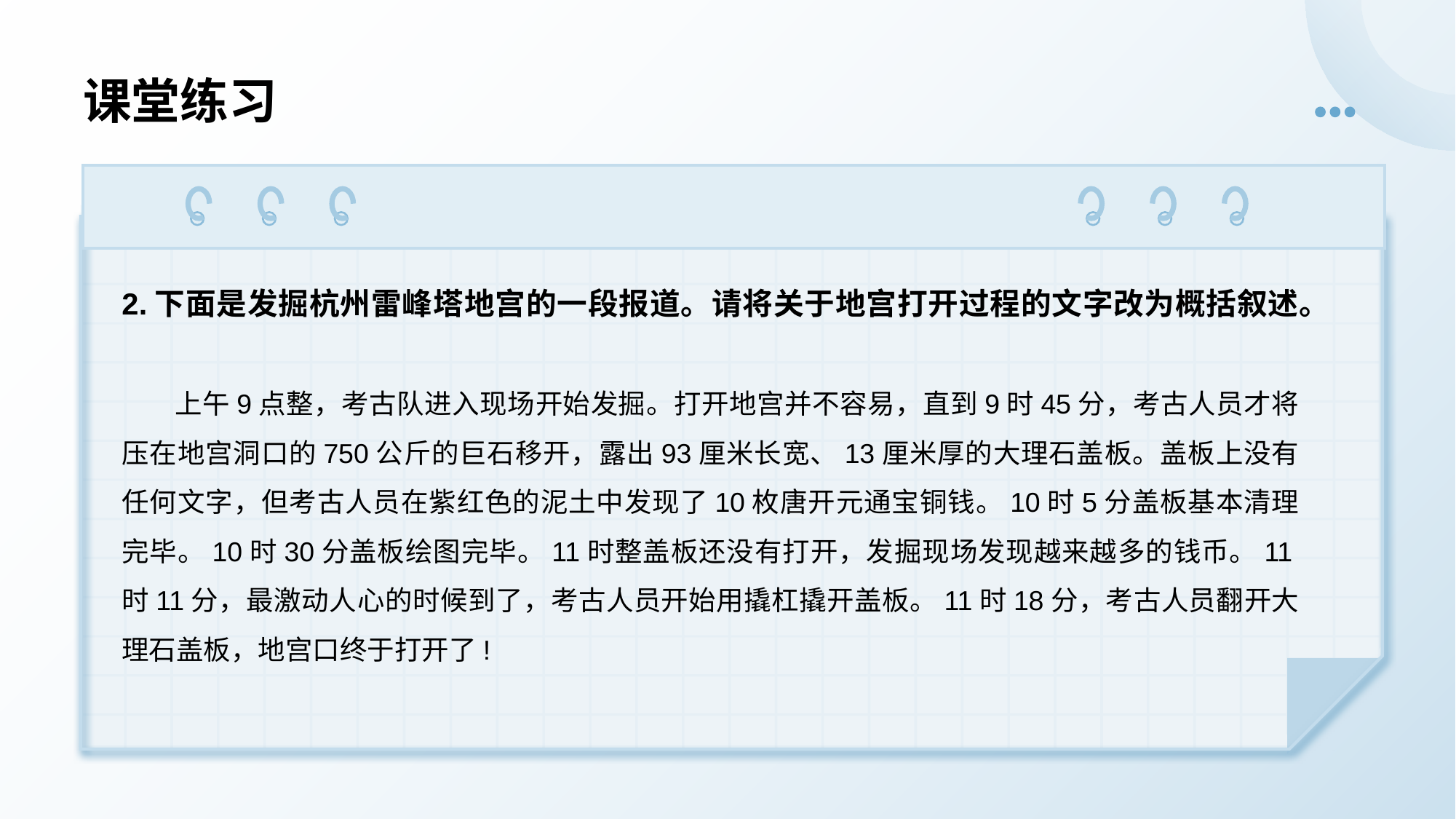

# 课堂练习

2.下面是发掘杭州雷峰塔地宫的一段报道。请将关于地宫打开过程的文字改为概括叙述。

       上午9点整，考古队进入现场开始发掘。打开地宫并不容易，直到9时45分，考古人员才将压在地宫洞口的750公斤的巨石移开，露出93厘米长宽、13厘米厚的大理石盖板。盖板上没有任何文字，但考古人员在紫红色的泥土中发现了10枚唐开元通宝铜钱。10时5分盖板基本清理完毕。10时30分盖板绘图完毕。11时整盖板还没有打开，发掘现场发现越来越多的钱币。11时11分，最激动人心的时候到了，考古人员开始用撬杠撬开盖板。11时18分，考古人员翻开大理石盖板，地宫口终于打开了!